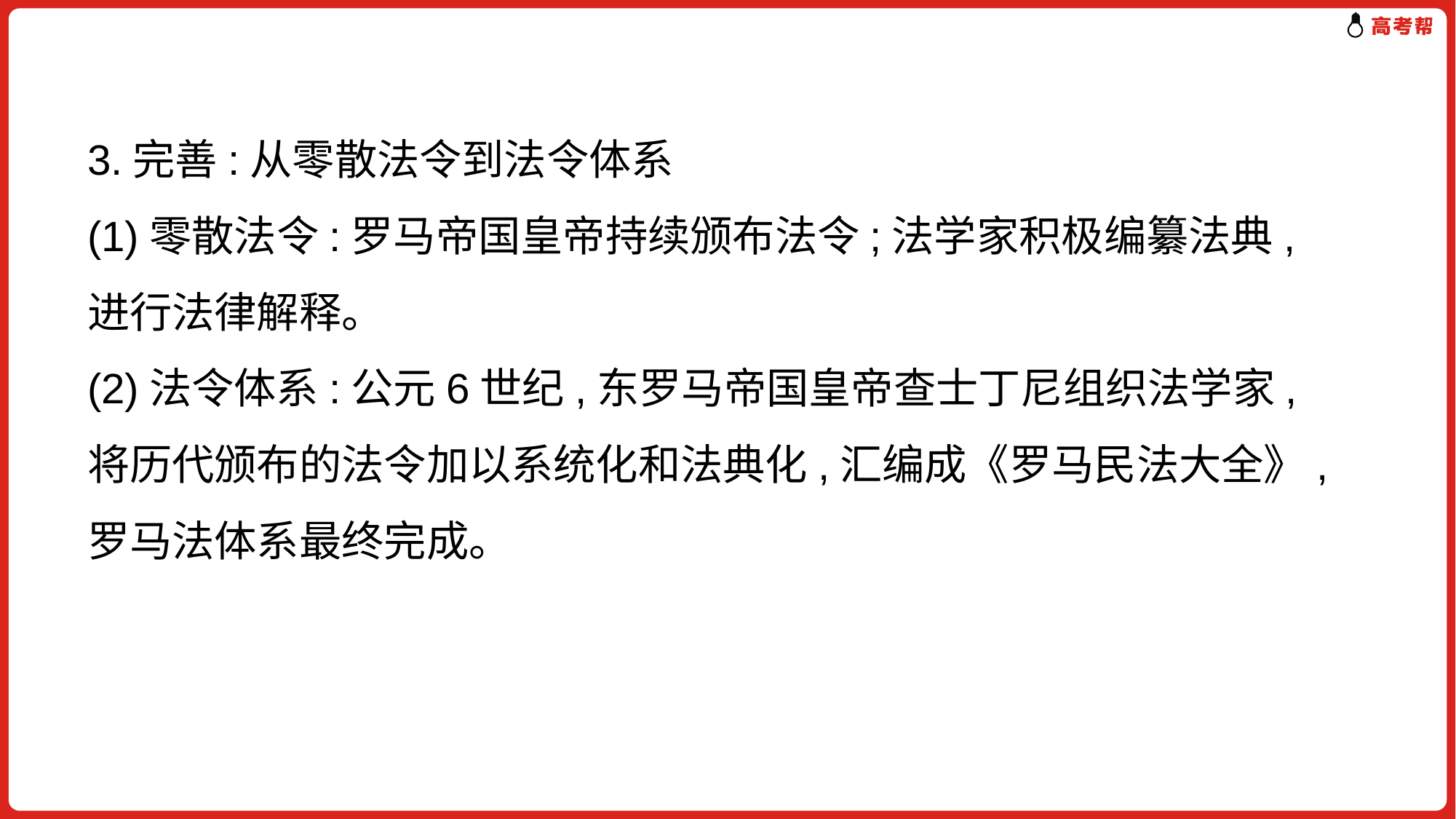

3.完善:从零散法令到法令体系
(1)零散法令:罗马帝国皇帝持续颁布法令;法学家积极编纂法典,进行法律解释。
(2)法令体系:公元6世纪,东罗马帝国皇帝查士丁尼组织法学家,将历代颁布的法令加以系统化和法典化,汇编成《罗马民法大全》,罗马法体系最终完成。